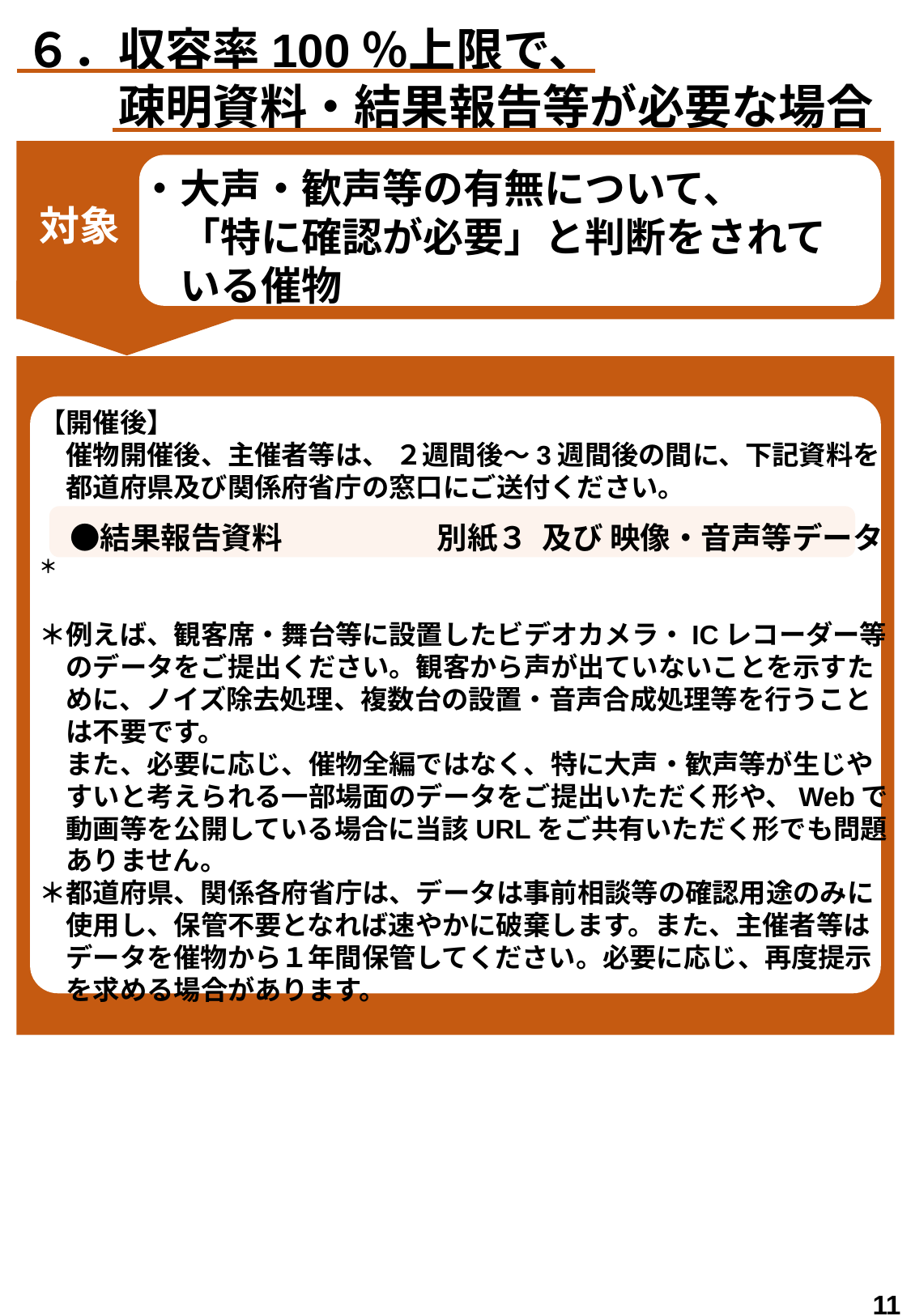

６．収容率100％上限で、
　　疎明資料・結果報告等が必要な場合

・大声・歓声等の有無について、
　「特に確認が必要」と判断をされて
　いる催物
対象

【開催後】
　催物開催後、主催者等は、 ２週間後～3週間後の間に、下記資料を
　都道府県及び関係府省庁の窓口にご送付ください。

　●結果報告資料	　 別紙３  及び 映像・音声等データ＊

＊例えば、観客席・舞台等に設置したビデオカメラ・ICレコーダー等
　のデータをご提出ください。観客から声が出ていないことを示すた
　めに、ノイズ除去処理、複数台の設置・音声合成処理等を行うこと
　は不要です。
　また、必要に応じ、催物全編ではなく、特に大声・歓声等が生じや
　すいと考えられる一部場面のデータをご提出いただく形や、Webで
　動画等を公開している場合に当該URLをご共有いただく形でも問題
　ありません。
＊都道府県、関係各府省庁は、データは事前相談等の確認用途のみに
　使用し、保管不要となれば速やかに破棄します。また、主催者等は
　データを催物から１年間保管してください。必要に応じ、再度提示
　を求める場合があります。

11